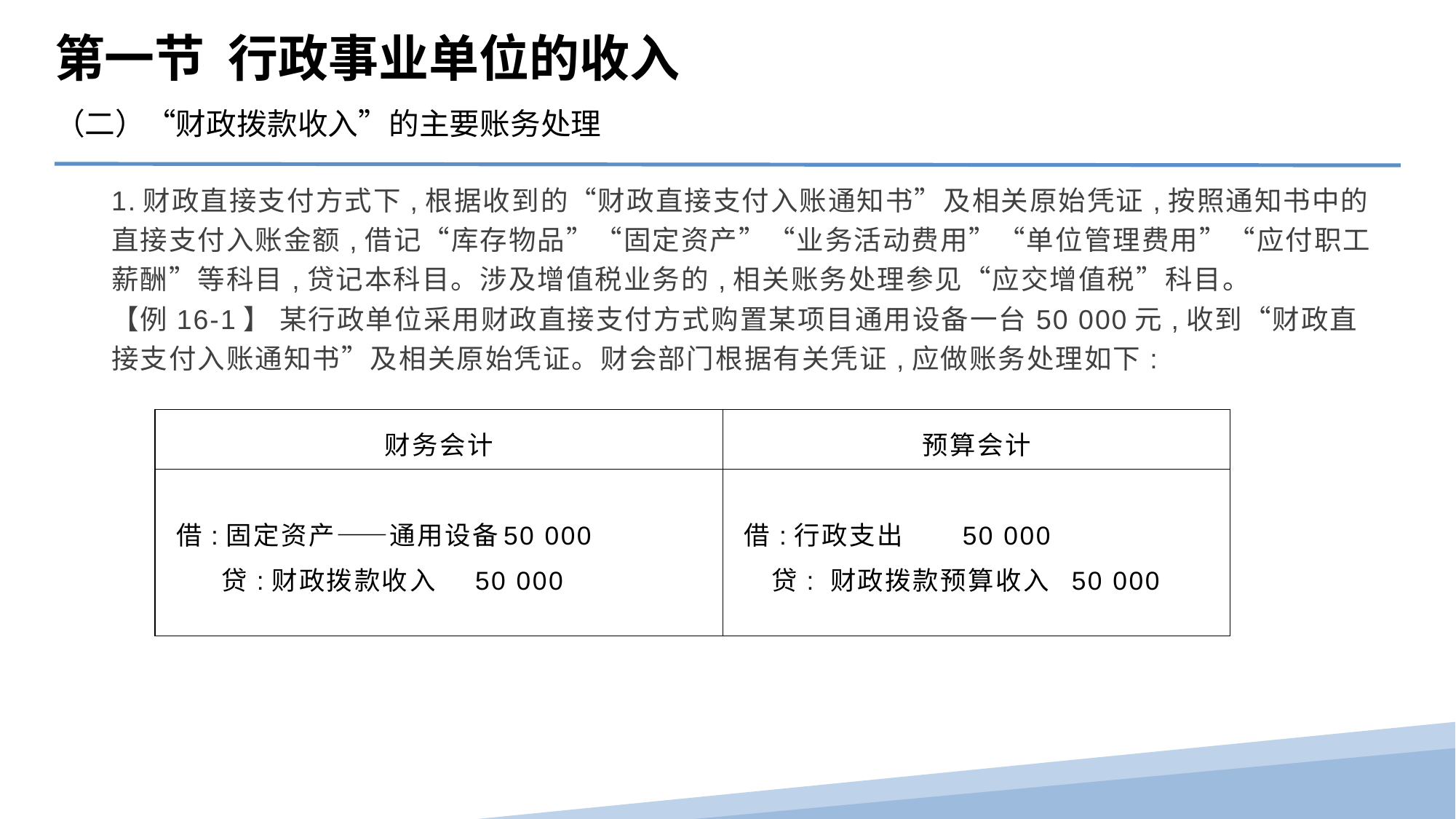

第一节  行政事业单位的收入
（二）“财政拨款收入”的主要账务处理
1.财政直接支付方式下,根据收到的“财政直接支付入账通知书”及相关原始凭证,按照通知书中的直接支付入账金额,借记“库存物品”“固定资产”“业务活动费用”“单位管理费用”“应付职工薪酬”等科目,贷记本科目。涉及增值税业务的,相关账务处理参见“应交增值税”科目。
【例16-1】 某行政单位采用财政直接支付方式购置某项目通用设备一台50 000元,收到“财政直接支付入账通知书”及相关原始凭证。财会部门根据有关凭证,应做账务处理如下:

| 财务会计 | 预算会计 |
| --- | --- |
| 借:固定资产——通用设备 50 000 贷:财政拨款收入 50 000 | 借:行政支出 50 000 贷: 财政拨款预算收入 50 000 |